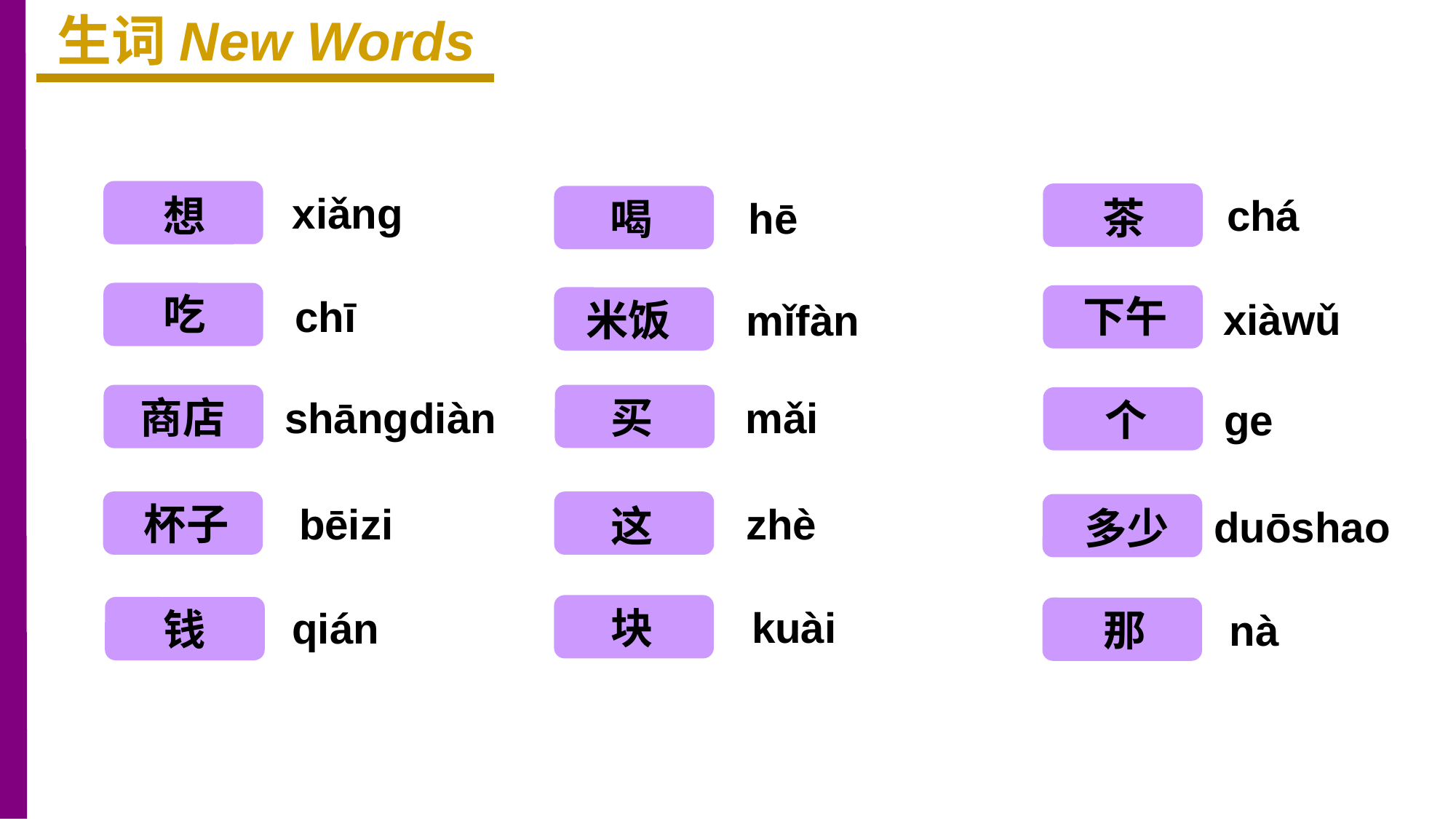

生词New Words

想
xiǎnɡ

茶
chá

喝
hē
吃

下午

chī

米饭
xiàwǔ
mǐfàn

商店

买
shānɡdiàn
mǎi

个
ɡe

杯子

这
bēizi
zhè

多少
duōshao

块
kuài
qián

钱

那
nà